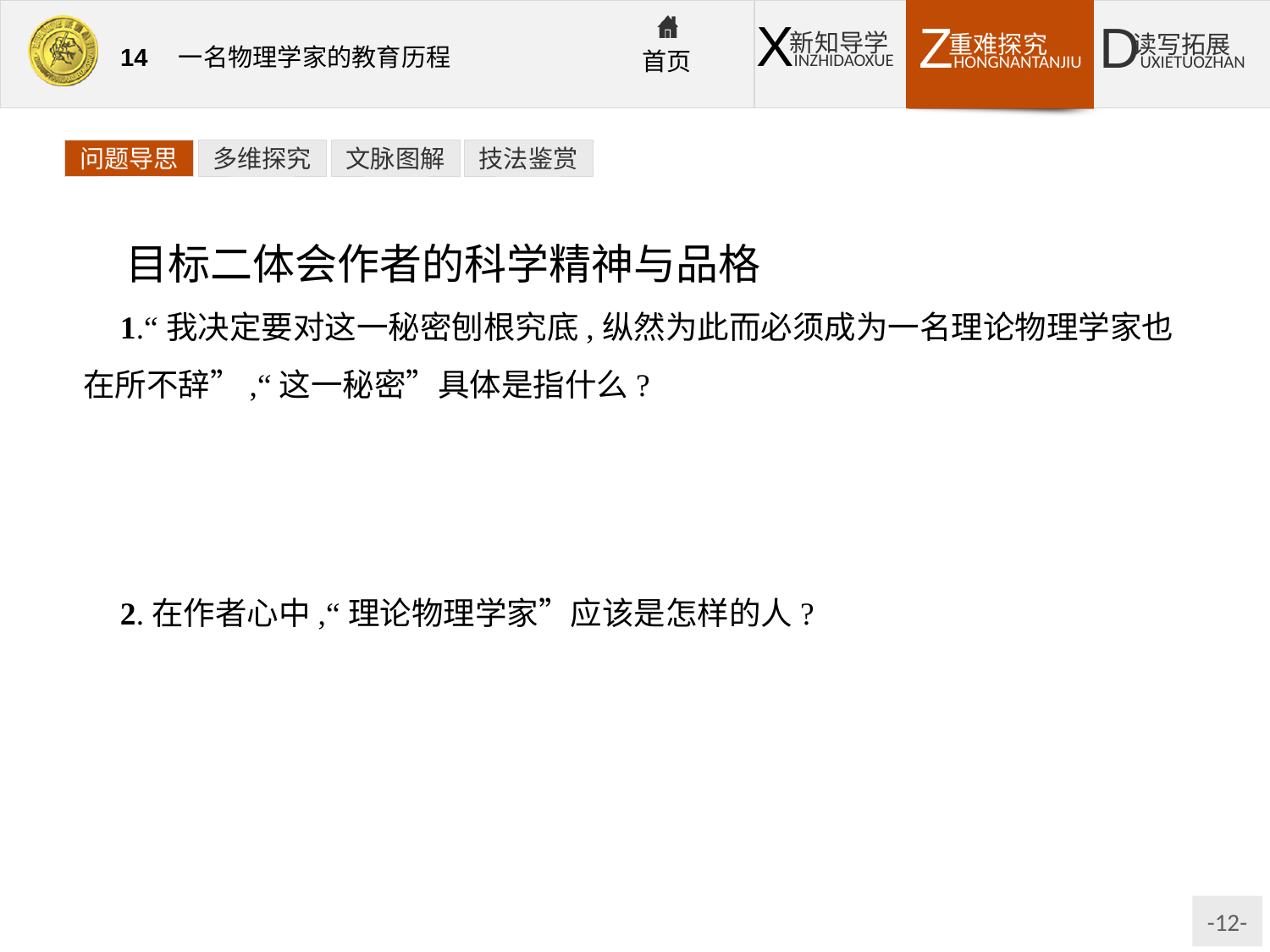

问题导思
多维探究
文脉图解
技法鉴赏
目标二体会作者的科学精神与品格
1.“我决定要对这一秘密刨根究底,纵然为此而必须成为一名理论物理学家也在所不辞”,“这一秘密”具体是指什么?
提示:“这一秘密”包括三个问题:他未完成的工作是什么?他桌上论文的内容是什么?什么问题可能会如此难以解决而又非常重要,值得如此伟大的科学家把他的有生之年花费在这种研究之中?
2.在作者心中,“理论物理学家”应该是怎样的人?
提示:理论物理学家的工作是抽象、枯燥的,受实验条件限制,自己的学说很难得到实验的验证,甚至可能到死也得不到成功。这样的人必须耐得住寂寞,必须有奉献精神。